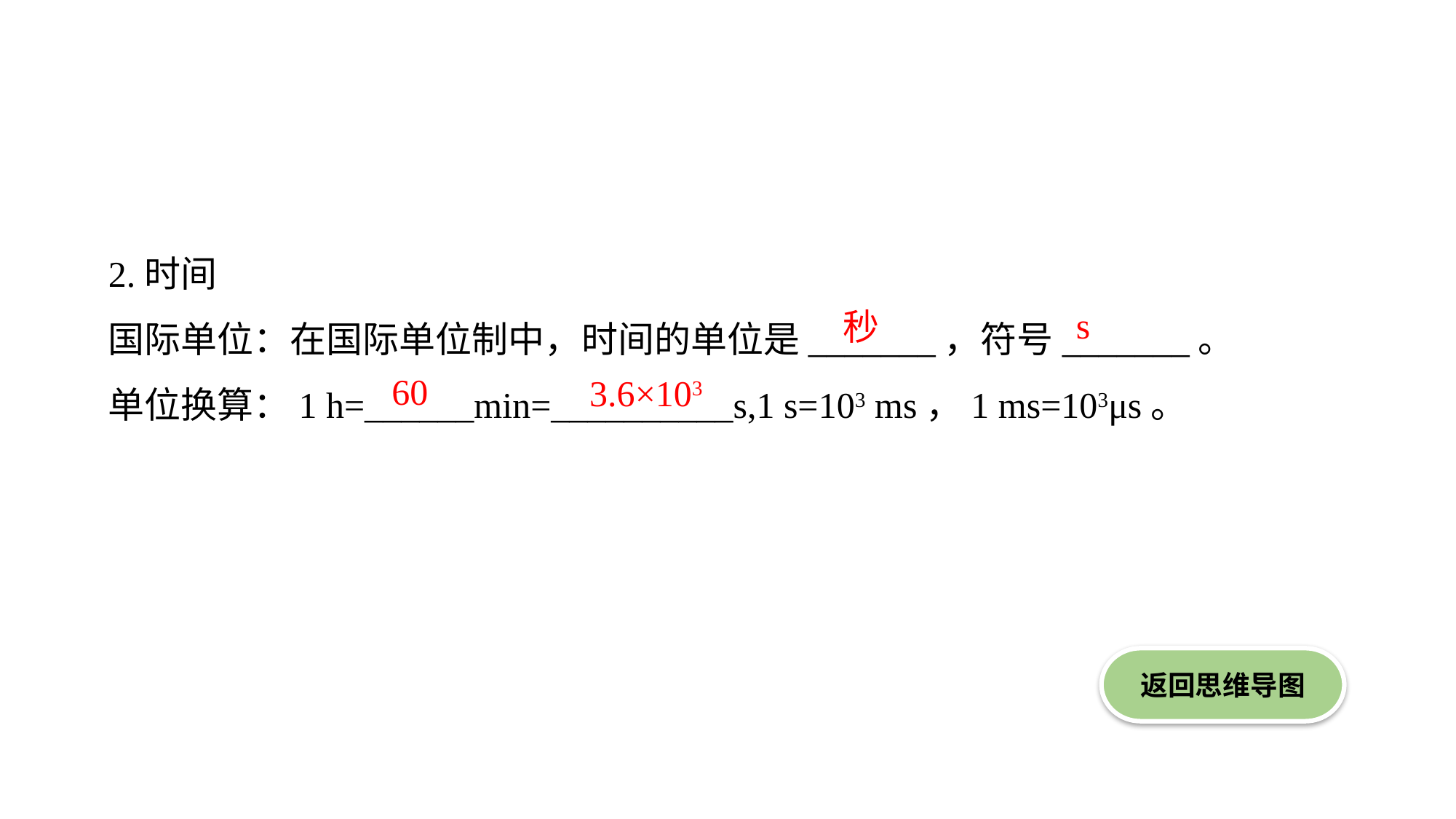

2.时间
国际单位：在国际单位制中，时间的单位是_______，符号_______。
单位换算：1 h=______min=__________s,1 s=103 ms，1 ms=103μs。
s
秒
60
3.6×103
返回思维导图